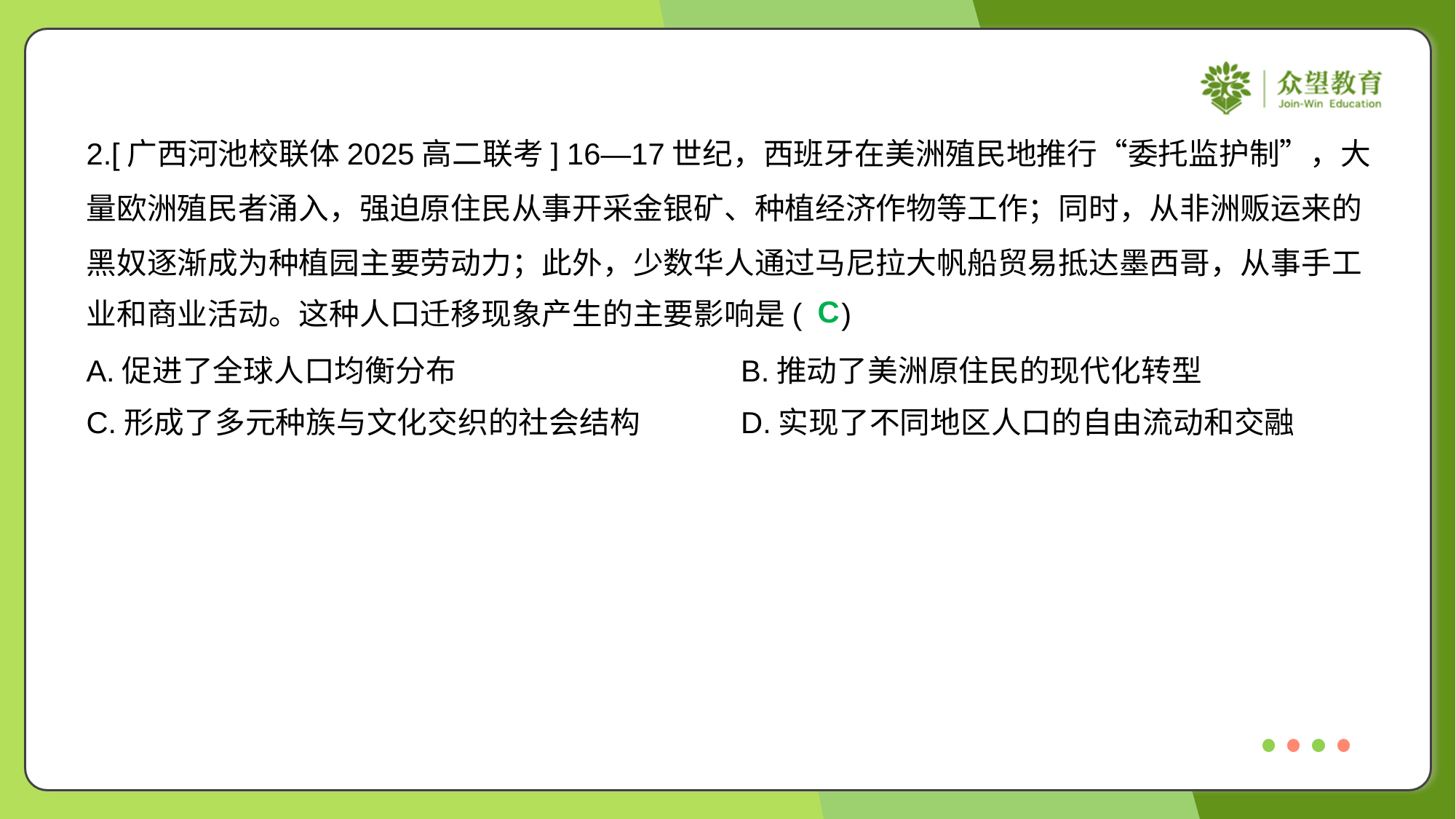

2.[广西河池校联体2025高二联考] 16—17世纪，西班牙在美洲殖民地推行“委托监护制”，大
量欧洲殖民者涌入，强迫原住民从事开采金银矿、种植经济作物等工作；同时，从非洲贩运来的
黑奴逐渐成为种植园主要劳动力；此外，少数华人通过马尼拉大帆船贸易抵达墨西哥，从事手工
业和商业活动。这种人口迁移现象产生的主要影响是(     )
C
A.促进了全球人口均衡分布	B.推动了美洲原住民的现代化转型
C.形成了多元种族与文化交织的社会结构	D.实现了不同地区人口的自由流动和交融